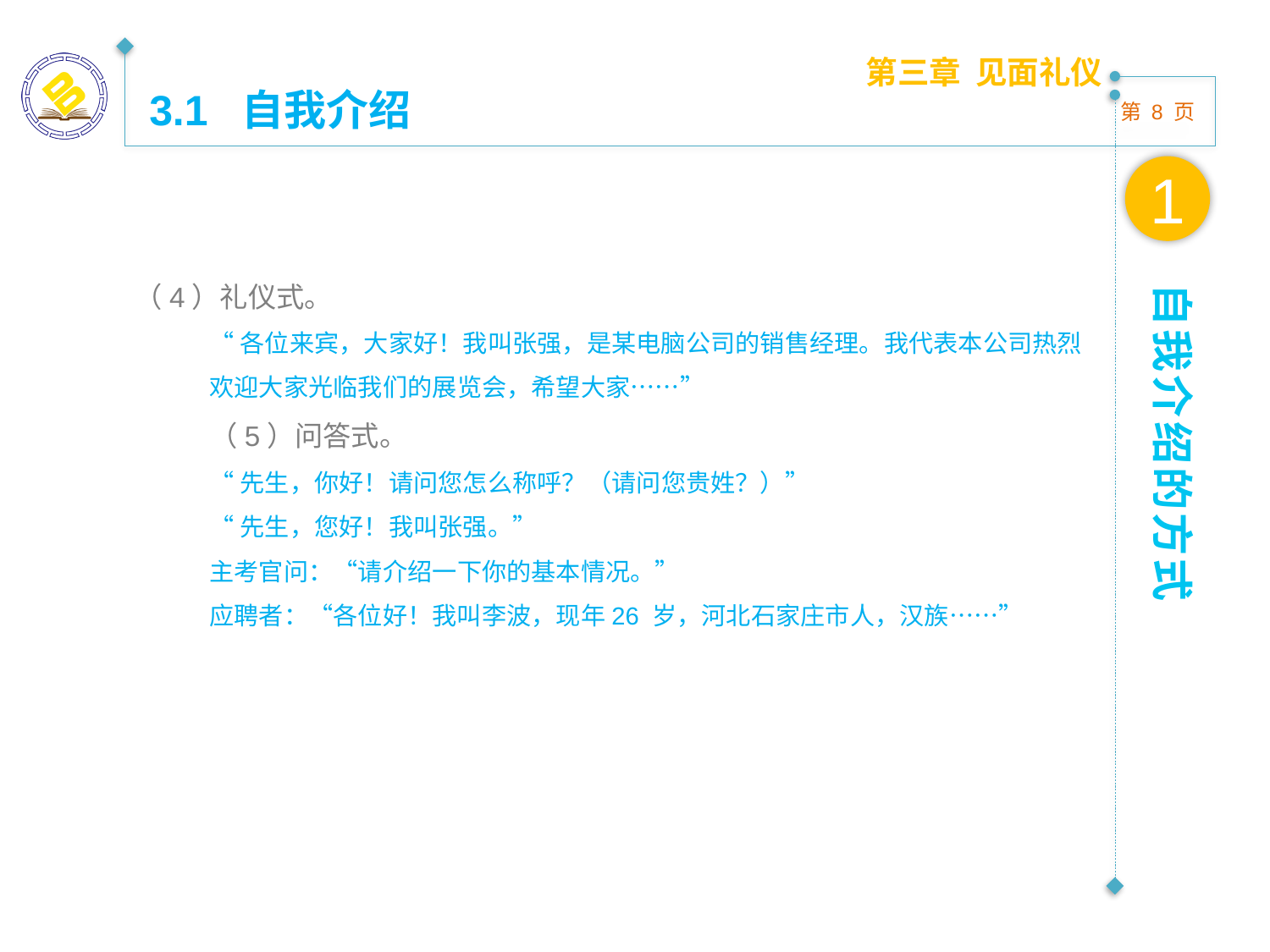

第三章  见面礼仪
3.1  自我介绍
1
（4）礼仪式。
“各位来宾，大家好！我叫张强，是某电脑公司的销售经理。我代表本公司热烈欢迎大家光临我们的展览会，希望大家……”
（5）问答式。
“先生，你好！请问您怎么称呼？（请问您贵姓？）”
“先生，您好！我叫张强。”
主考官问：“请介绍一下你的基本情况。”
应聘者：“各位好！我叫李波，现年26 岁，河北石家庄市人，汉族……”
自我介绍的方式